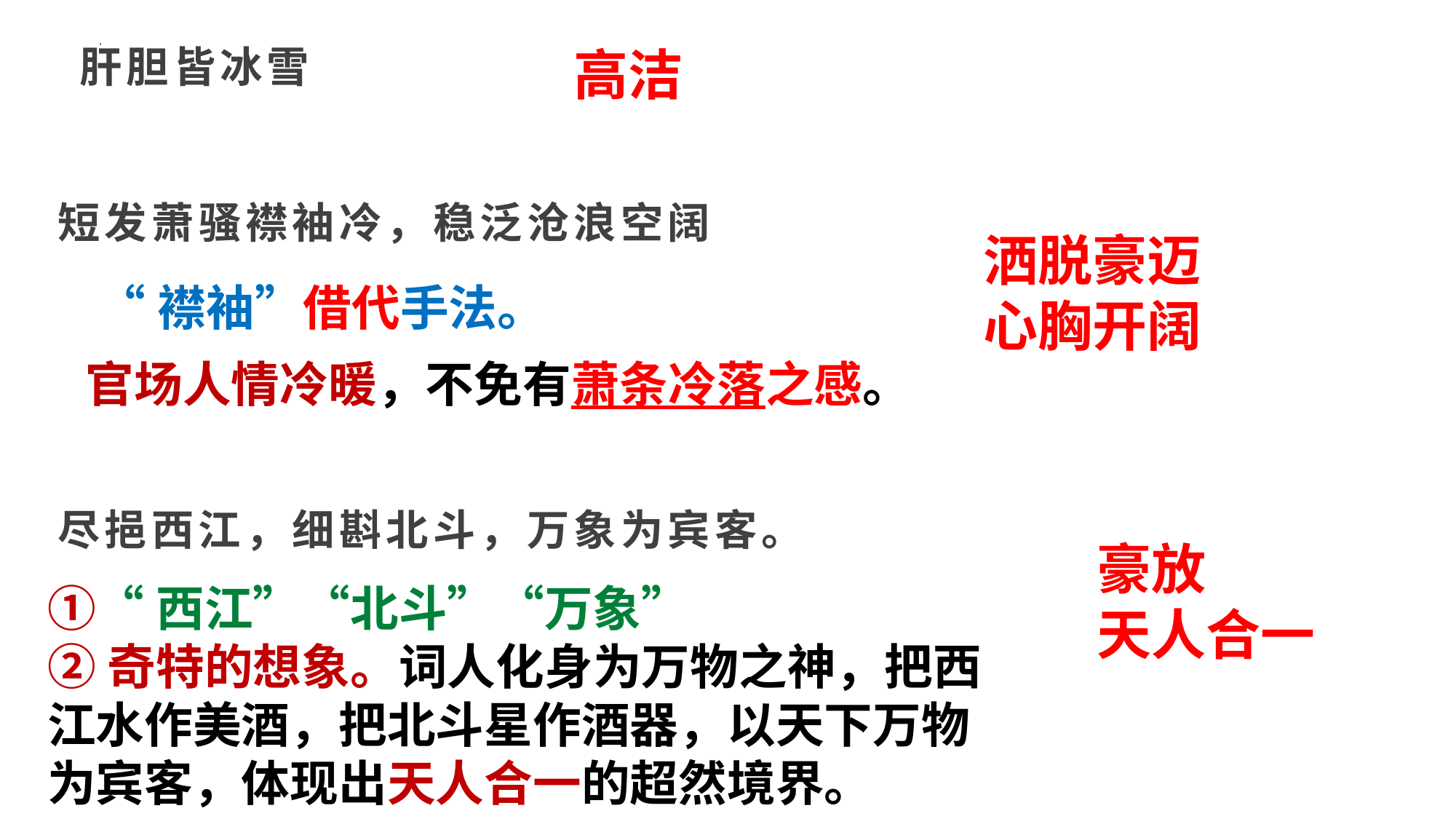

肝胆皆冰雪
高洁
短发萧骚襟袖冷，稳泛沧浪空阔
洒脱豪迈
心胸开阔
    “襟袖”借代手法。
官场人情冷暖，不免有萧条冷落之感。
尽挹西江，细斟北斗，万象为宾客。
豪放
天人合一
①“西江”“北斗”“万象”
②奇特的想象。词人化身为万物之神，把西江水作美酒，把北斗星作酒器，以天下万物为宾客，体现出天人合一的超然境界。